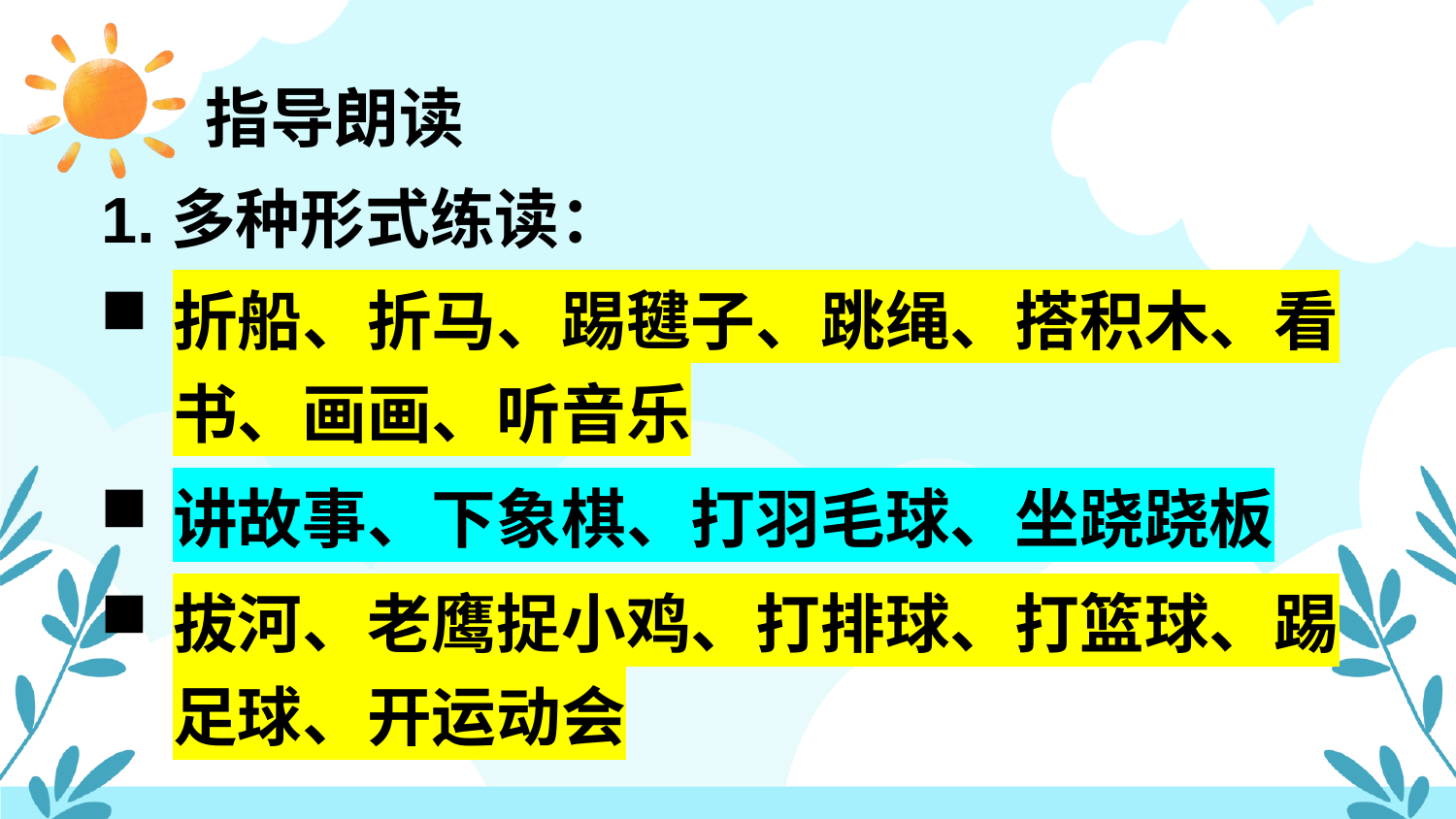

指导朗读
1.多种形式练读：
折船、折马、踢毽子、跳绳、搭积木、看书、画画、听音乐
讲故事、下象棋、打羽毛球、坐跷跷板
拔河、老鹰捉小鸡、打排球、打篮球、踢足球、开运动会